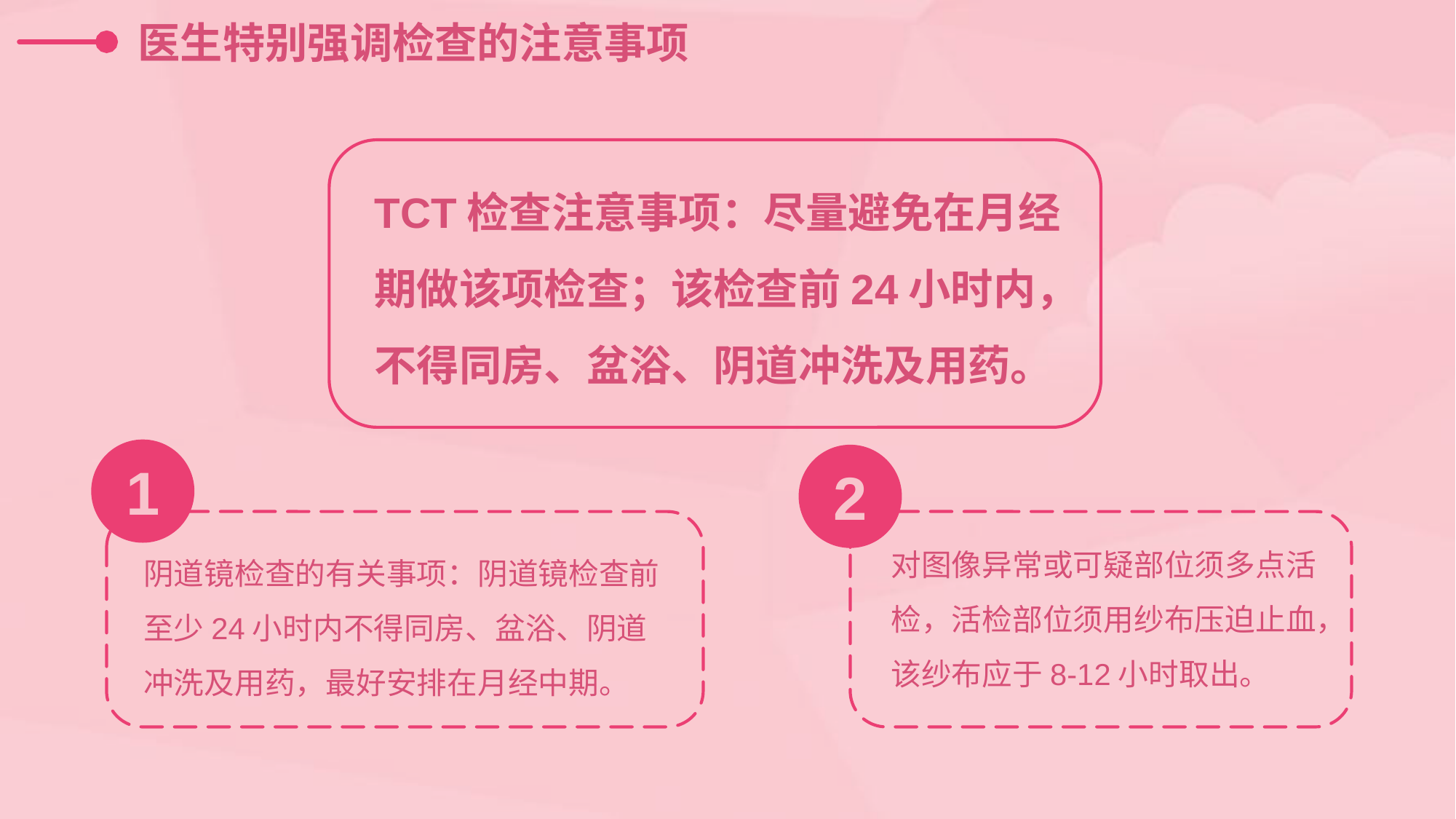

医生特别强调检查的注意事项

TCT检查注意事项：尽量避免在月经期做该项检查；该检查前24小时内，不得同房、盆浴、阴道冲洗及用药。
1
2

阴道镜检查的有关事项：阴道镜检查前至少24小时内不得同房、盆浴、阴道冲洗及用药，最好安排在月经中期。

对图像异常或可疑部位须多点活检，活检部位须用纱布压迫止血，该纱布应于8-12小时取出。